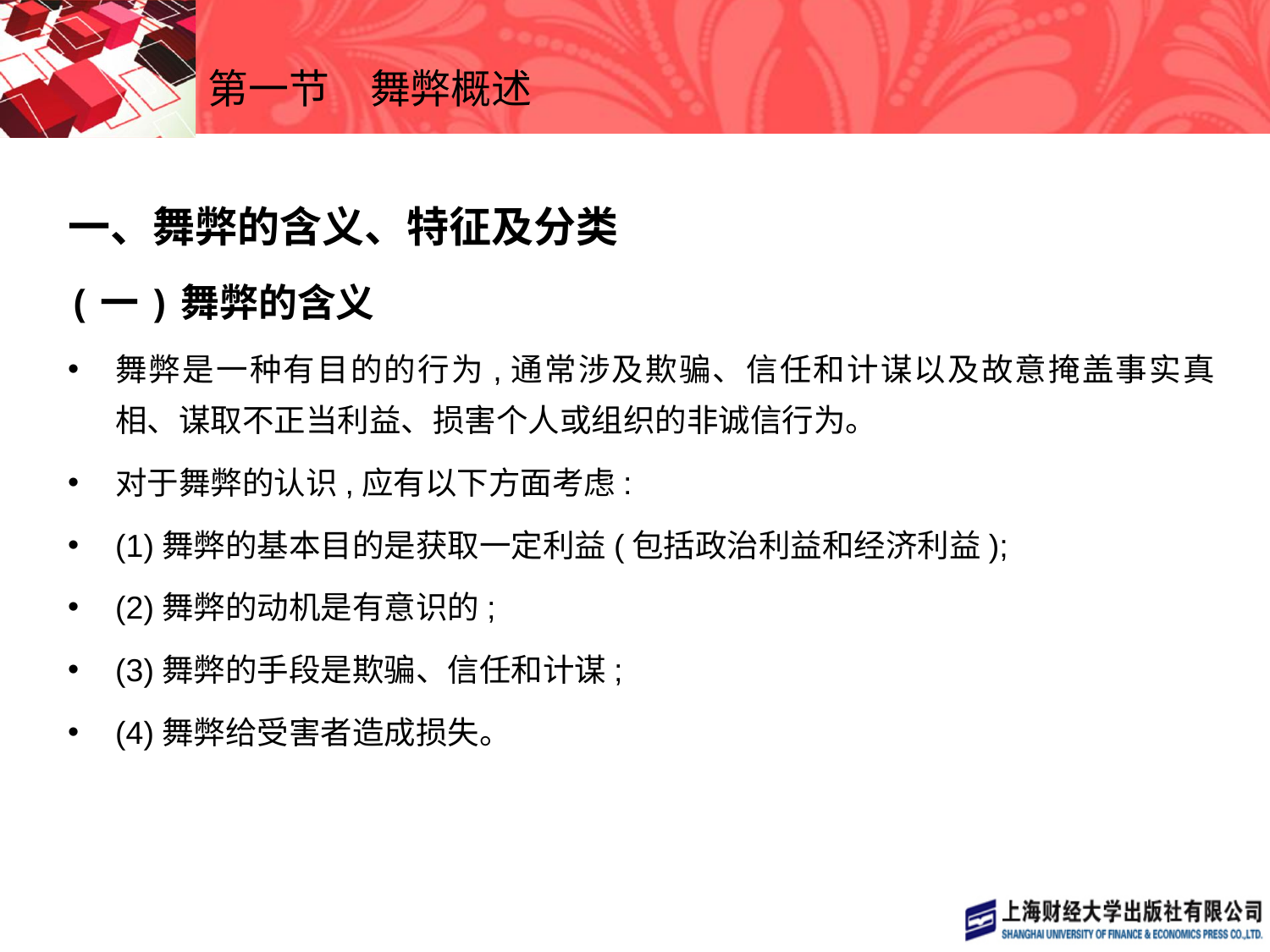

# 第一节　舞弊概述
一、舞弊的含义、特征及分类
(一)舞弊的含义
舞弊是一种有目的的行为,通常涉及欺骗、信任和计谋以及故意掩盖事实真相、谋取不正当利益、损害个人或组织的非诚信行为。
对于舞弊的认识,应有以下方面考虑:
(1)舞弊的基本目的是获取一定利益(包括政治利益和经济利益);
(2)舞弊的动机是有意识的;
(3)舞弊的手段是欺骗、信任和计谋;
(4)舞弊给受害者造成损失。